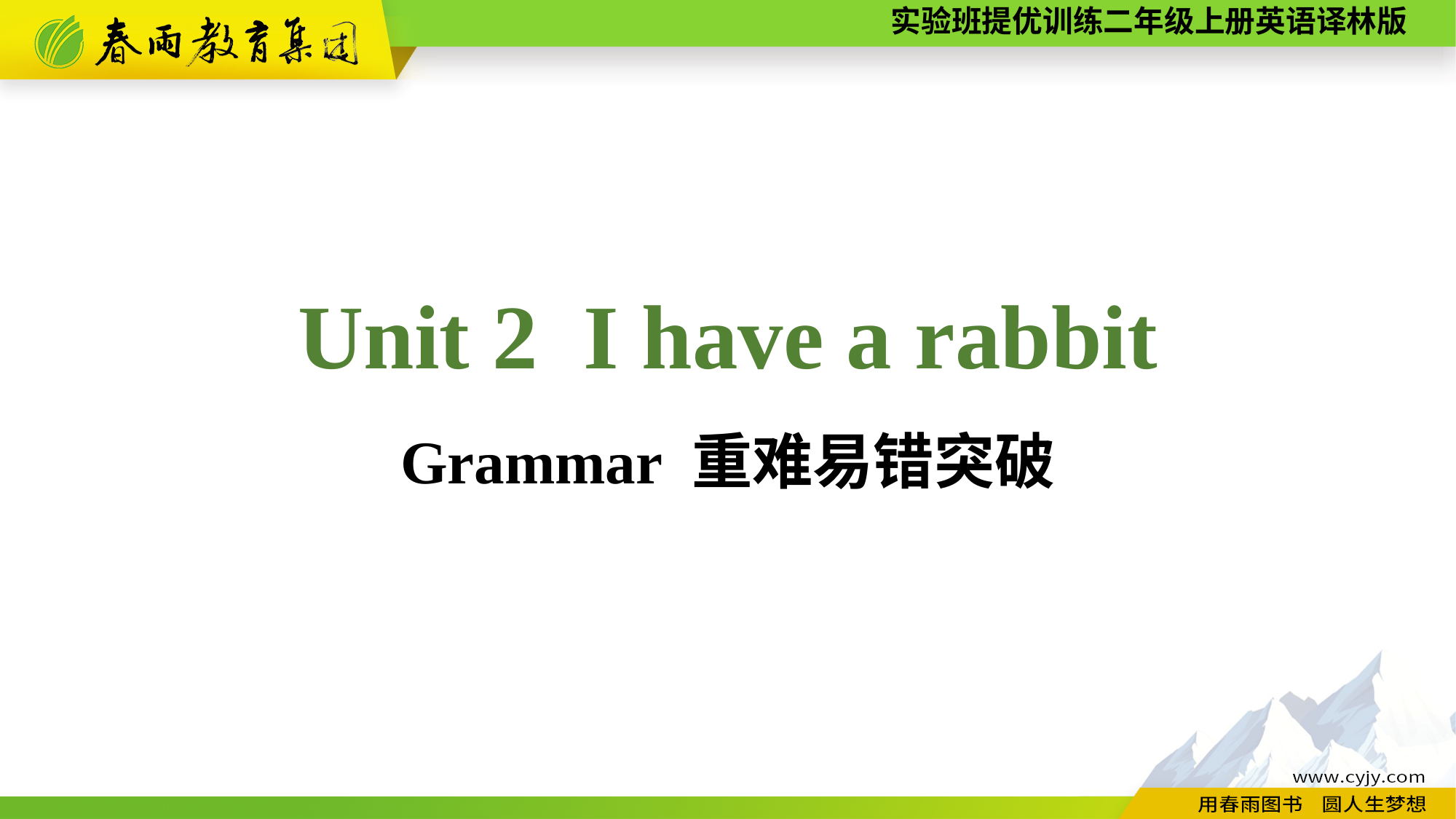

Unit 2  I have a rabbit
Grammar 重难易错突破